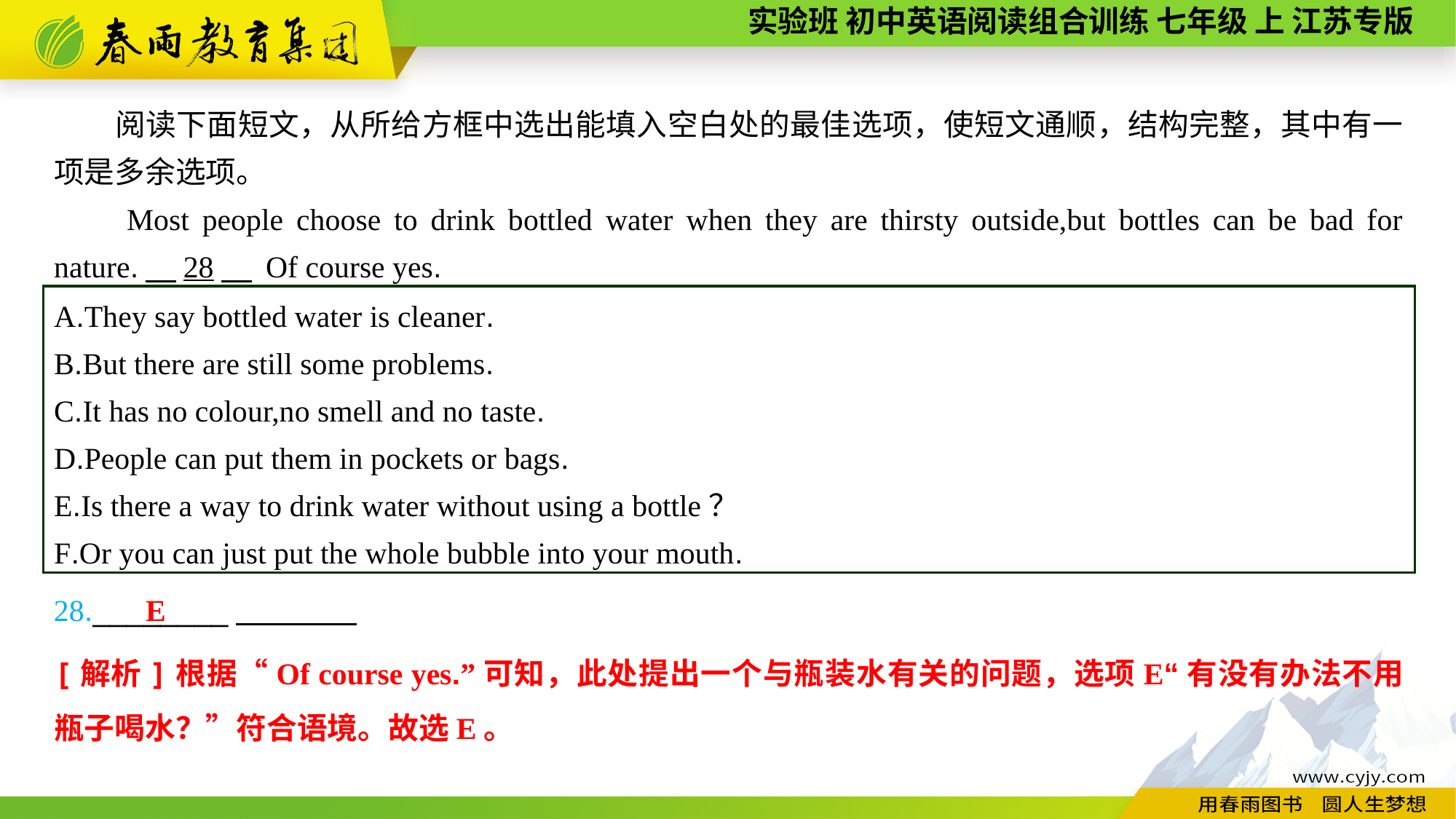

阅读下面短文，从所给方框中选出能填入空白处的最佳选项，使短文通顺，结构完整，其中有一项是多余选项。
Most people choose to drink bottled water when they are thirsty outside,but bottles can be bad for nature.　28　 Of course yes.
A.They say bottled water is cleaner.
B.But there are still some problems.
C.It has no colour,no smell and no taste.
D.People can put them in pockets or bags.
E.Is there a way to drink water without using a bottle？
F.Or you can just put the whole bubble into your mouth.

28.________
E
[解析]根据“Of course yes.”可知，此处提出一个与瓶装水有关的问题，选项E“有没有办法不用瓶子喝水？”符合语境。故选E。